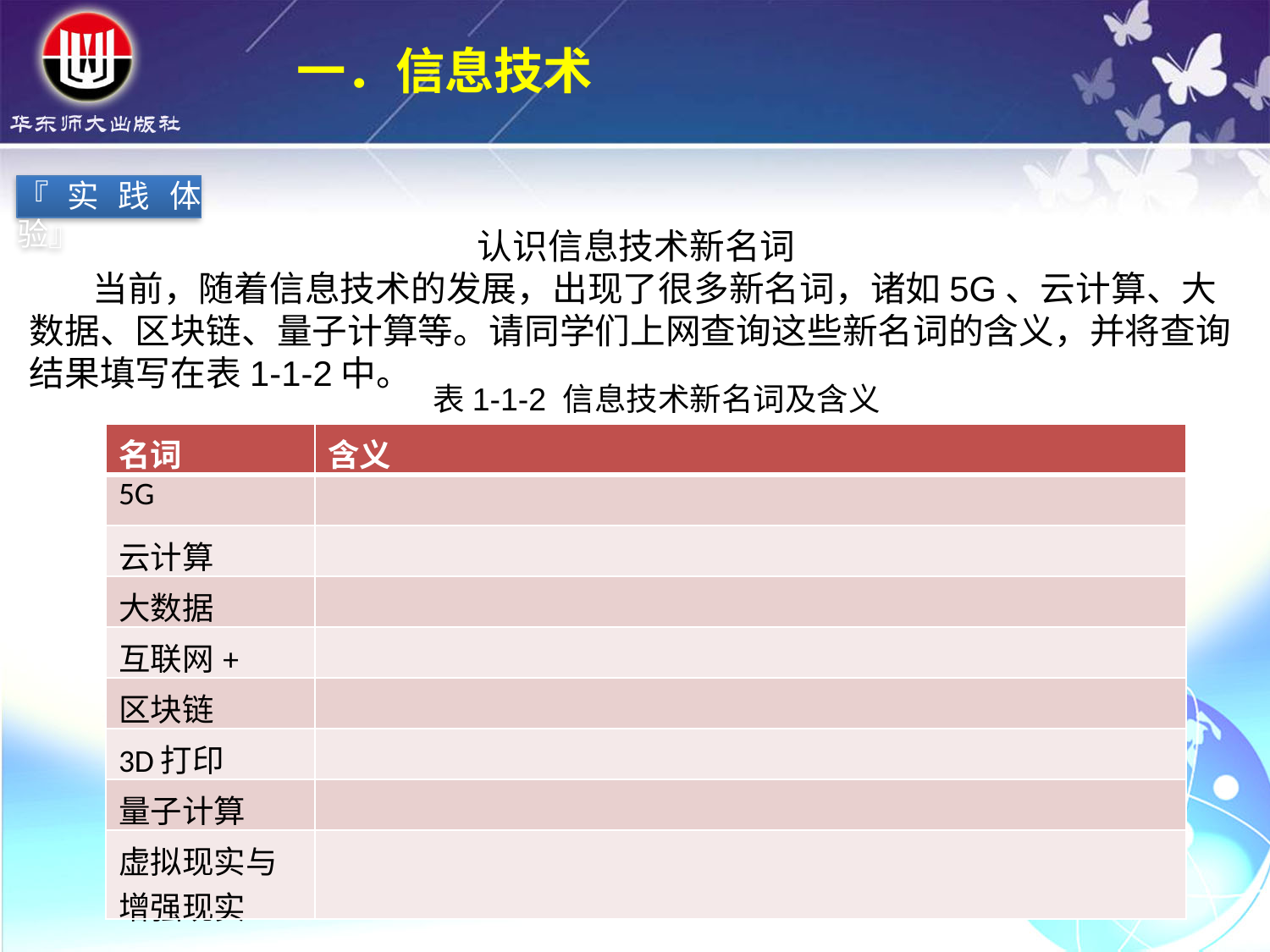

一．信息技术
『实践体验』
认识信息技术新名词
       当前，随着信息技术的发展，出现了很多新名词，诸如5G、云计算、大数据、区块链、量子计算等。请同学们上网查询这些新名词的含义，并将查询结果填写在表1-1-2中。
表1-1-2 信息技术新名词及含义
| 名词 | 含义 |
| --- | --- |
| 5G |  |
| 云计算 |  |
| 大数据 |  |
| 互联网+ |  |
| 区块链 |  |
| 3D打印 |  |
| 量子计算 |  |
| 虚拟现实与增强现实 |  |